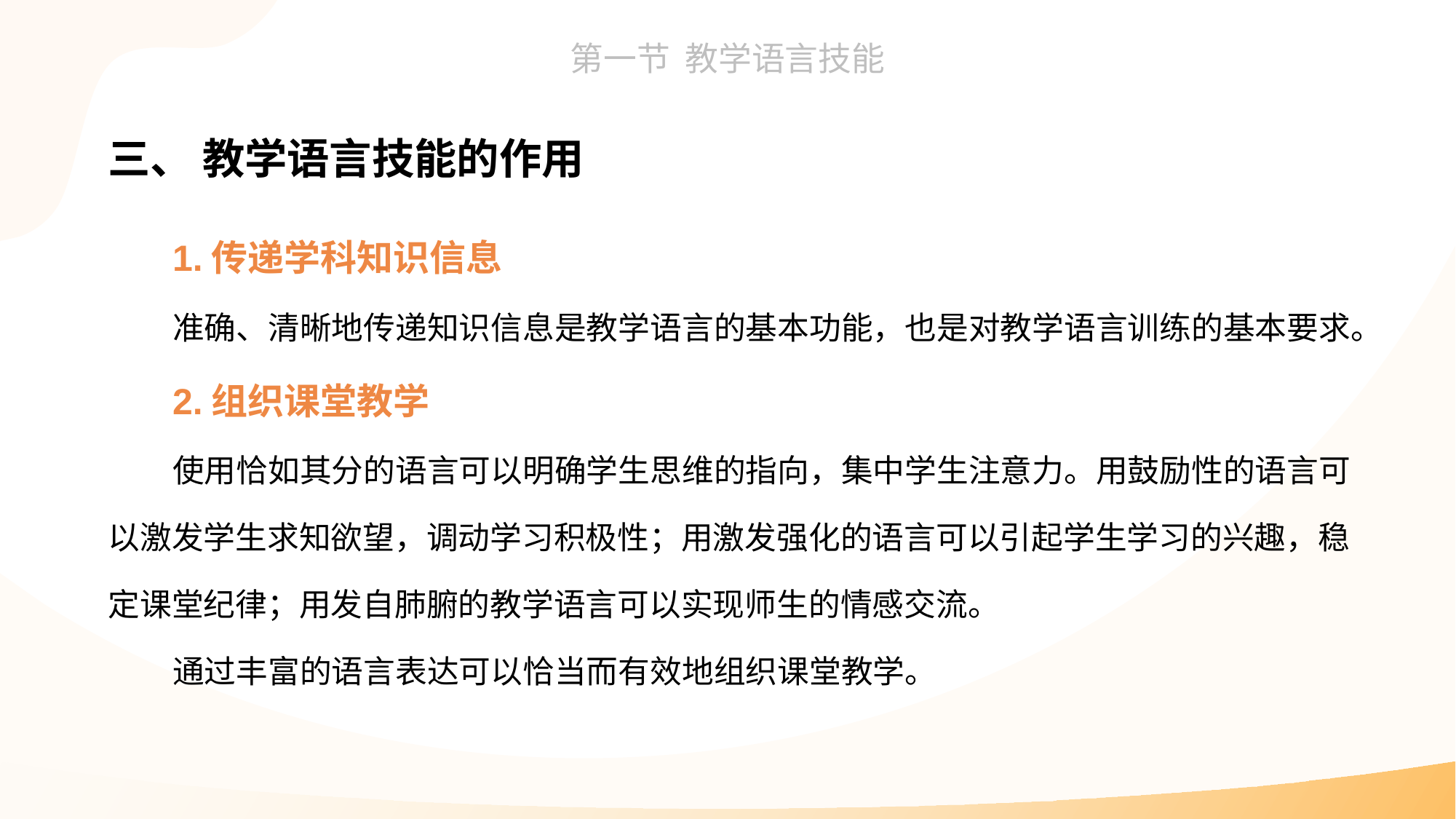

三、 教学语言技能的作用
1.传递学科知识信息
准确、清晰地传递知识信息是教学语言的基本功能，也是对教学语言训练的基本要求。
2.组织课堂教学
使用恰如其分的语言可以明确学生思维的指向，集中学生注意力。用鼓励性的语言可以激发学生求知欲望，调动学习积极性；用激发强化的语言可以引起学生学习的兴趣，稳定课堂纪律；用发自肺腑的教学语言可以实现师生的情感交流。
通过丰富的语言表达可以恰当而有效地组织课堂教学。